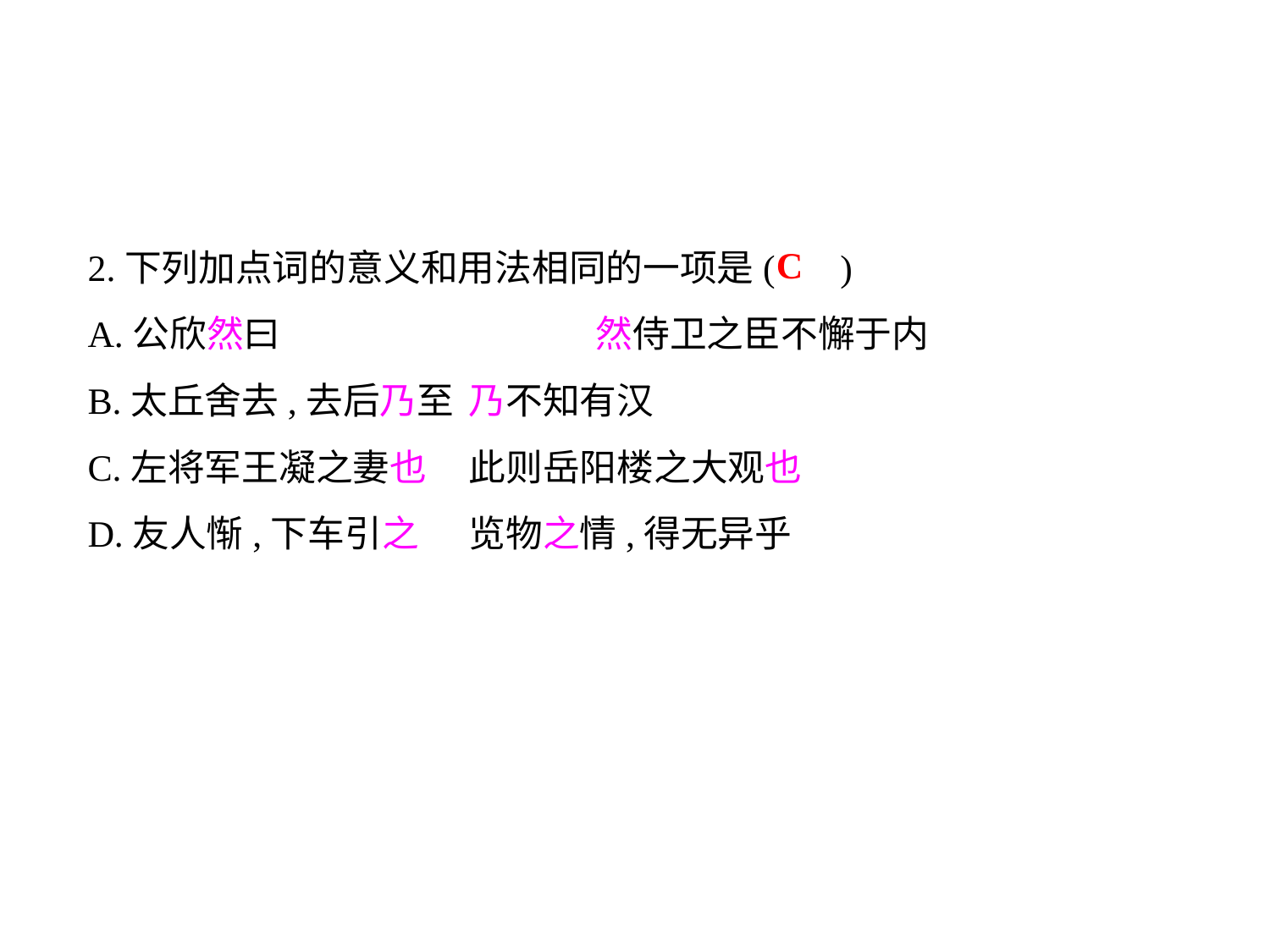

2.下列加点词的意义和用法相同的一项是(       )
A.公欣然曰			然侍卫之臣不懈于内
B.太丘舍去,去后乃至	乃不知有汉
C.左将军王凝之妻也	此则岳阳楼之大观也
D.友人惭,下车引之	览物之情,得无异乎
C